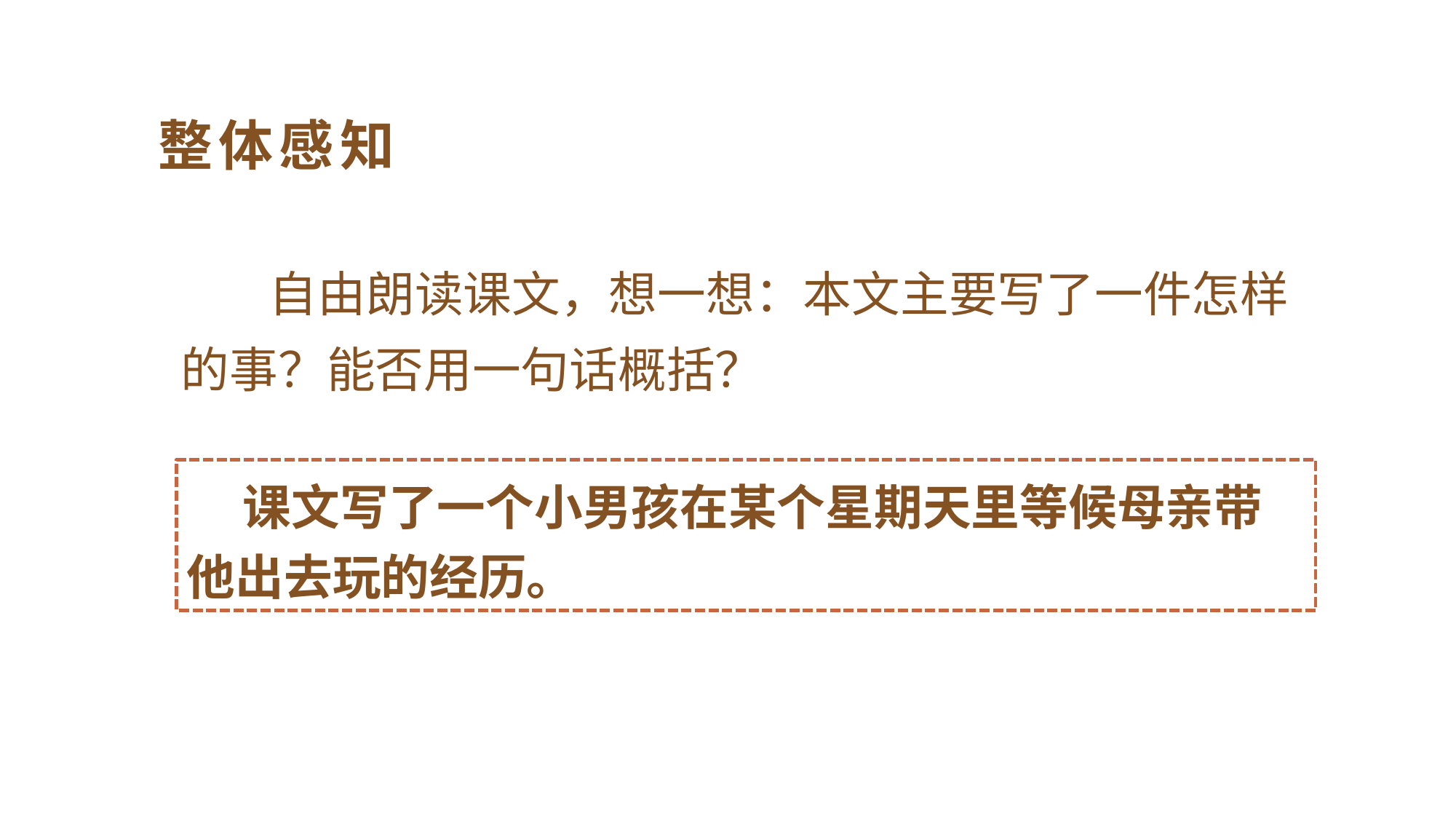

整体感知
       自由朗读课文，想一想：本文主要写了一件怎样的事？能否用一句话概括？

    课文写了一个小男孩在某个星期天里等候母亲带他出去玩的经历。